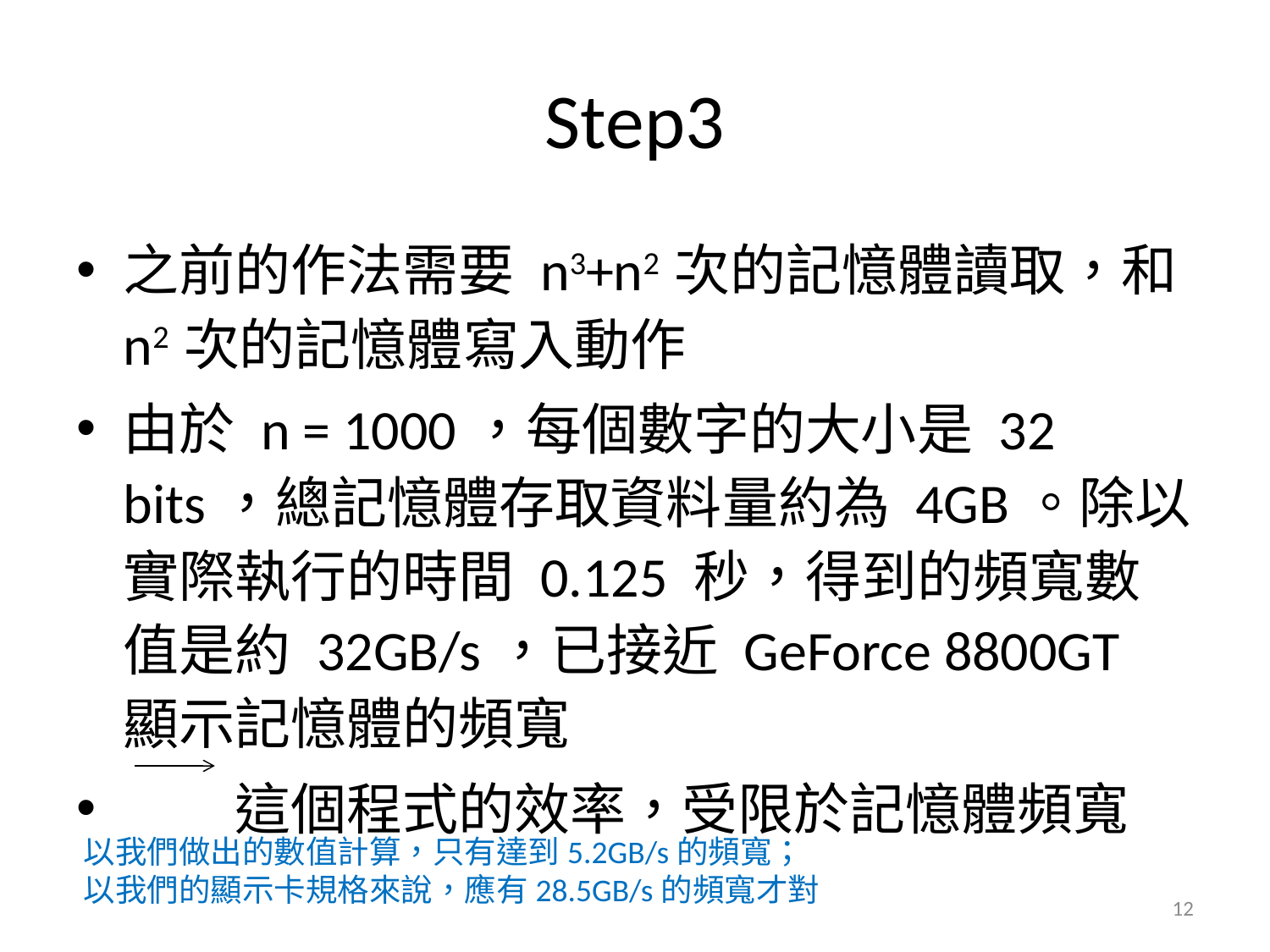

# Step3
之前的作法需要 n3+n2 次的記憶體讀取，和 n2 次的記憶體寫入動作
由於 n = 1000，每個數字的大小是 32 bits，總記憶體存取資料量約為 4GB。除以實際執行的時間 0.125 秒，得到的頻寬數值是約 32GB/s，已接近 GeForce 8800GT 顯示記憶體的頻寬
　　這個程式的效率，受限於記憶體頻寬
以我們做出的數值計算，只有達到5.2GB/s的頻寬；
以我們的顯示卡規格來說，應有28.5GB/s的頻寬才對
12